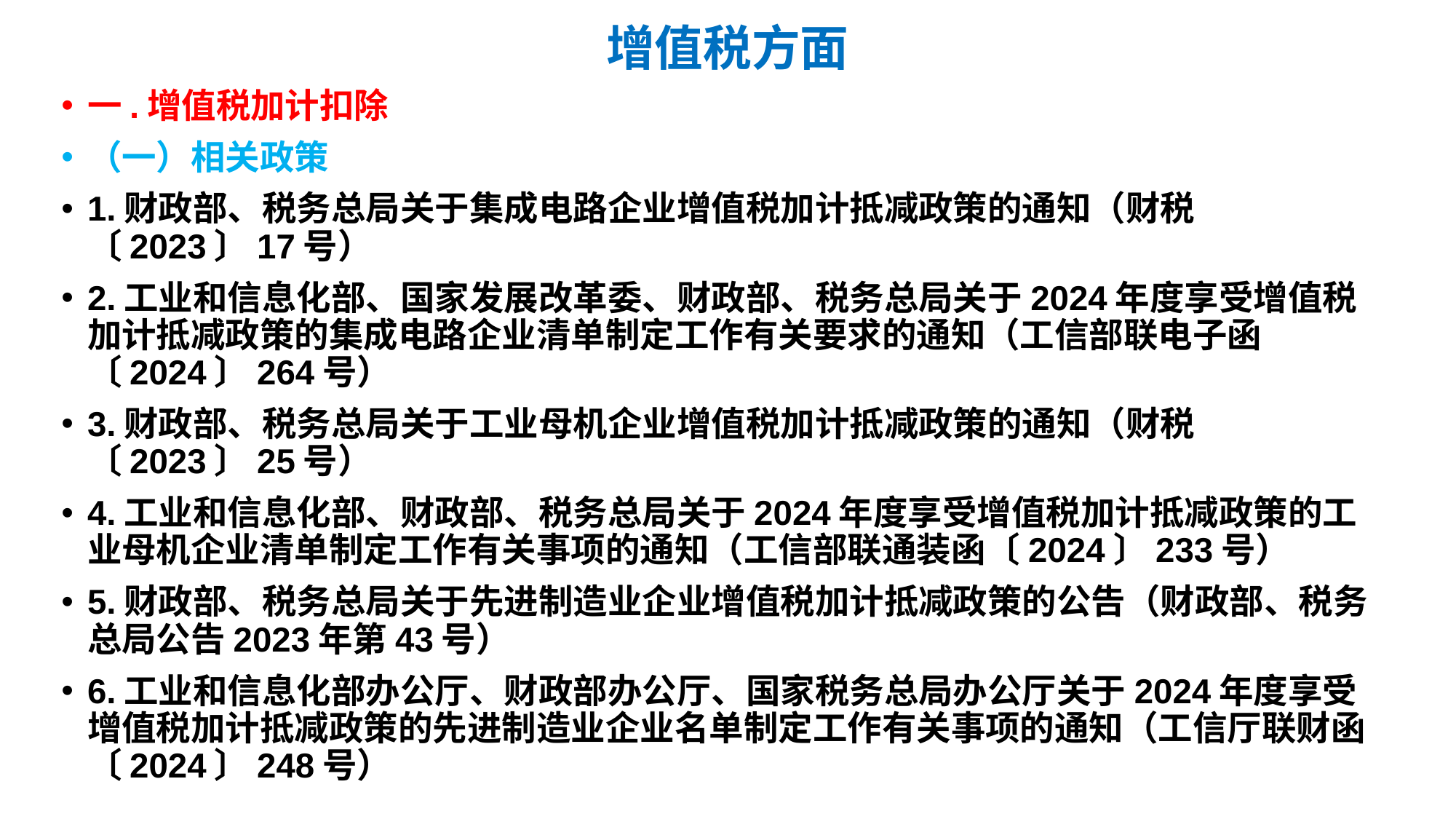

# 增值税方面
一.增值税加计扣除
（一）相关政策
1.财政部、税务总局关于集成电路企业增值税加计抵减政策的通知（财税〔2023〕17号）
2.工业和信息化部、国家发展改革委、财政部、税务总局关于2024年度享受增值税加计抵减政策的集成电路企业清单制定工作有关要求的通知（工信部联电子函〔2024〕264号）
3.财政部、税务总局关于工业母机企业增值税加计抵减政策的通知（财税〔2023〕25号）
4.工业和信息化部、财政部、税务总局关于2024年度享受增值税加计抵减政策的工业母机企业清单制定工作有关事项的通知（工信部联通装函〔2024〕233号）
5.财政部、税务总局关于先进制造业企业增值税加计抵减政策的公告（财政部、税务总局公告2023年第43号）
6.工业和信息化部办公厅、财政部办公厅、国家税务总局办公厅关于2024年度享受增值税加计抵减政策的先进制造业企业名单制定工作有关事项的通知（工信厅联财函〔2024〕248号）